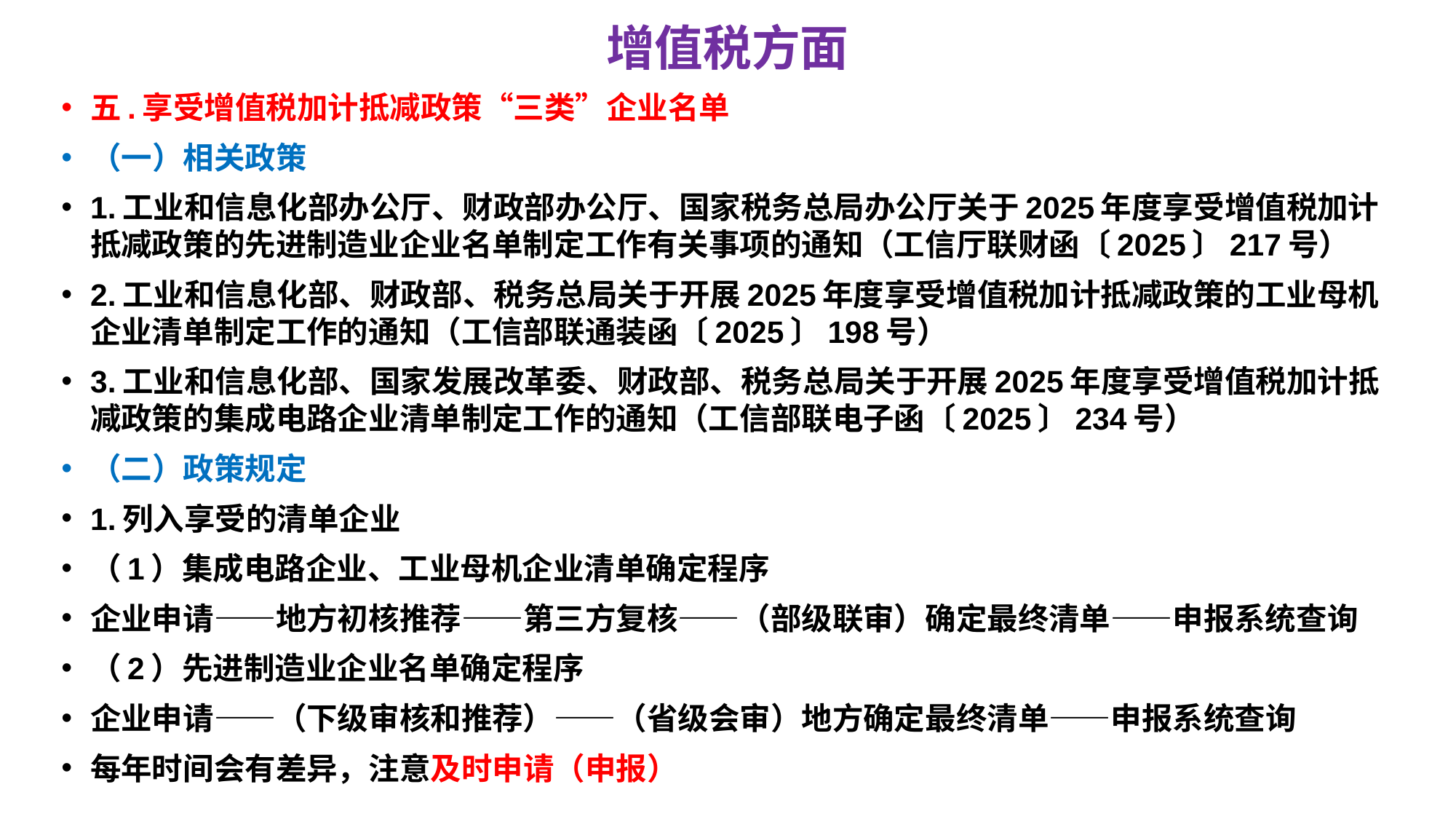

# 增值税方面
五.享受增值税加计抵减政策“三类”企业名单
（一）相关政策
1.工业和信息化部办公厅、财政部办公厅、国家税务总局办公厅关于2025年度享受增值税加计抵减政策的先进制造业企业名单制定工作有关事项的通知（工信厅联财函〔2025〕217号）
2.工业和信息化部、财政部、税务总局关于开展2025年度享受增值税加计抵减政策的工业母机企业清单制定工作的通知（工信部联通装函〔2025〕198号）
3.工业和信息化部、国家发展改革委、财政部、税务总局关于开展2025年度享受增值税加计抵减政策的集成电路企业清单制定工作的通知（工信部联电子函〔2025〕234号）
（二）政策规定
1.列入享受的清单企业
（1）集成电路企业、工业母机企业清单确定程序
企业申请——地方初核推荐——第三方复核——（部级联审）确定最终清单——申报系统查询
（2）先进制造业企业名单确定程序
企业申请——（下级审核和推荐）——（省级会审）地方确定最终清单——申报系统查询
每年时间会有差异，注意及时申请（申报）